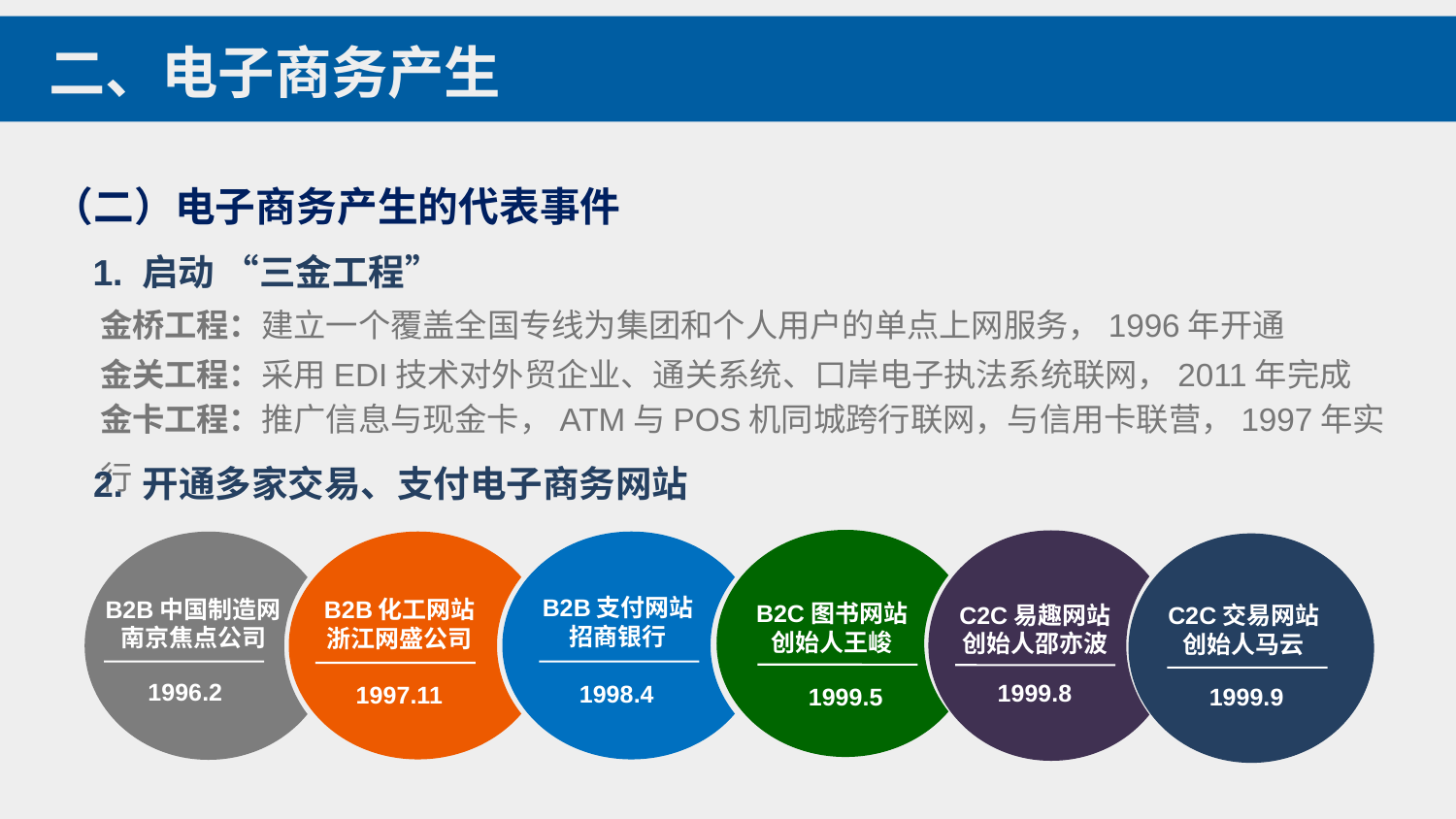

二、电子商务产生
（二）电子商务产生的代表事件
1. 启动 “三金工程”
金桥工程：建立一个覆盖全国专线为集团和个人用户的单点上网服务，1996年开通
金关工程：采用EDI技术对外贸企业、通关系统、口岸电子执法系统联网，2011年完成
金卡工程：推广信息与现金卡，ATM与POS机同城跨行联网，与信用卡联营，1997年实行
2. 开通多家交易、支付电子商务网站

B2B支付网站
招商银行
B2B中国制造网
南京焦点公司
B2B化工网站
浙江网盛公司
B2C图书网站
创始人王峻
C2C易趣网站
创始人邵亦波
C2C交易网站
创始人马云

1996.2
1999.8
1998.4
1997.11
1999.5
1999.9